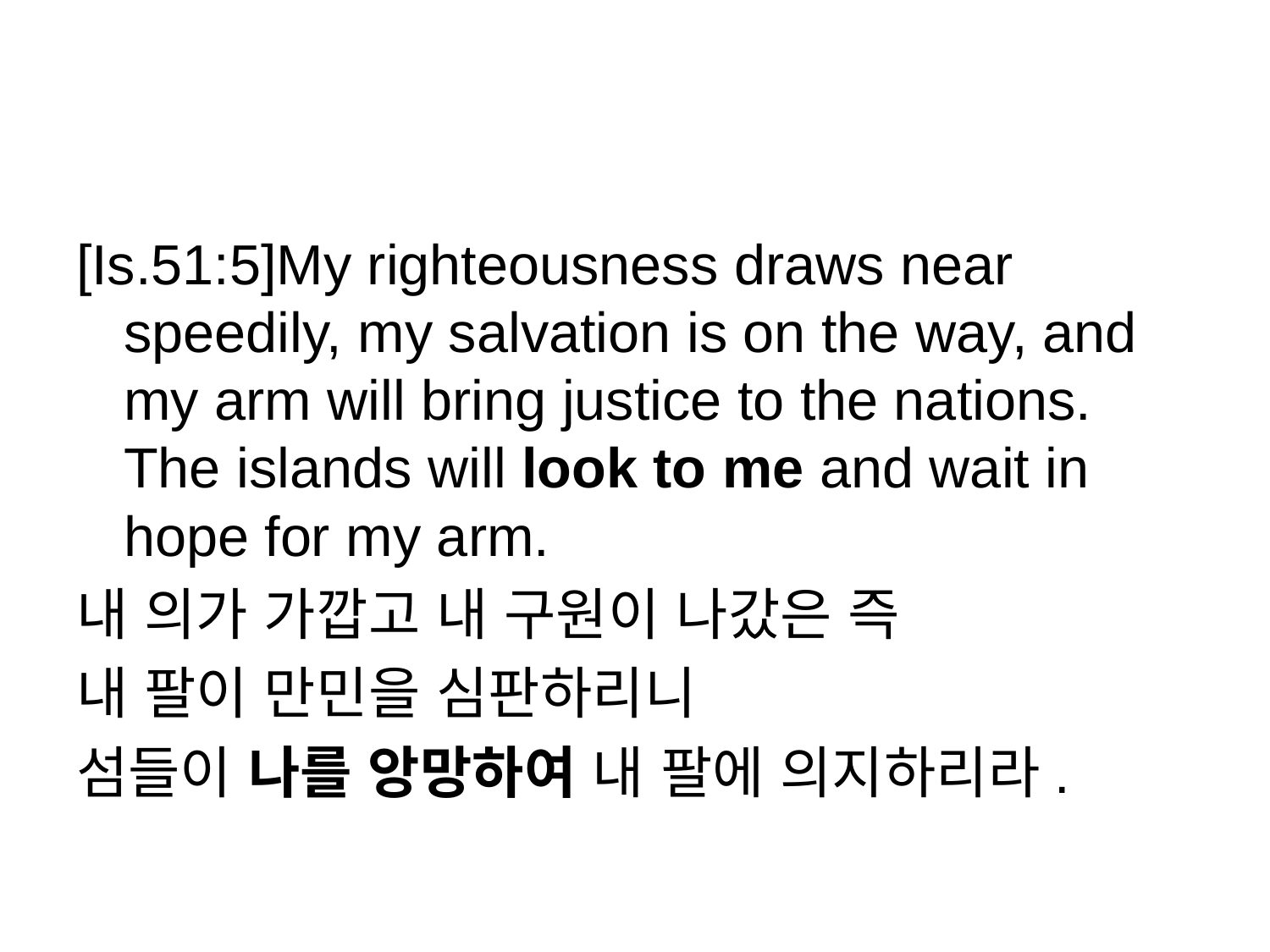

#
[Is.51:5]My righteousness draws near speedily, my salvation is on the way, and my arm will bring justice to the nations. The islands will look to me and wait in hope for my arm.
내 의가 가깝고 내 구원이 나갔은 즉
내 팔이 만민을 심판하리니
섬들이 나를 앙망하여 내 팔에 의지하리라.